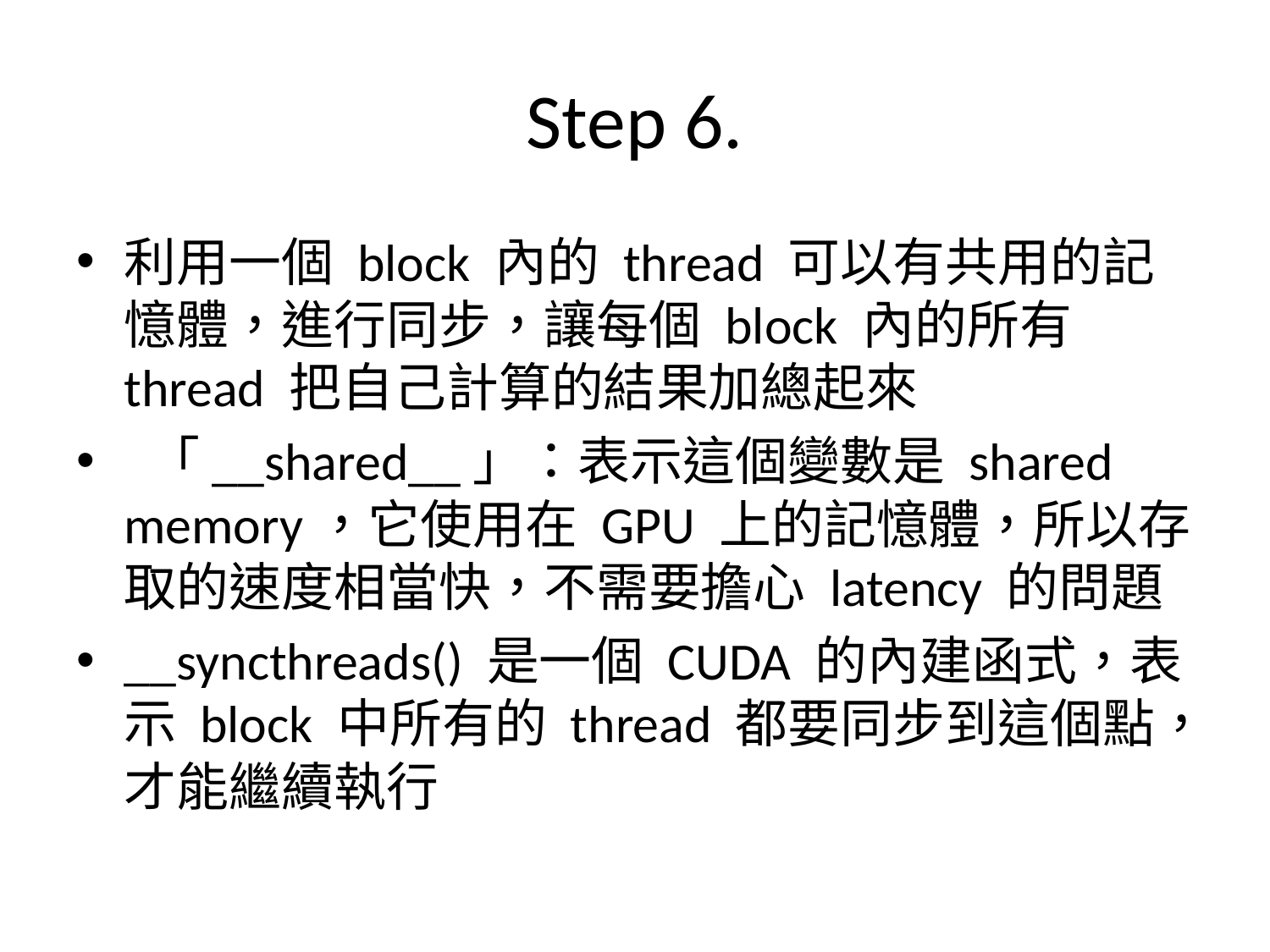

# Step 6.
利用一個 block 內的 thread 可以有共用的記憶體，進行同步，讓每個 block 內的所有 thread 把自己計算的結果加總起來
 「__shared__」：表示這個變數是 shared memory，它使用在 GPU 上的記憶體，所以存取的速度相當快，不需要擔心 latency 的問題
__syncthreads() 是一個 CUDA 的內建函式，表示 block 中所有的 thread 都要同步到這個點，才能繼續執行